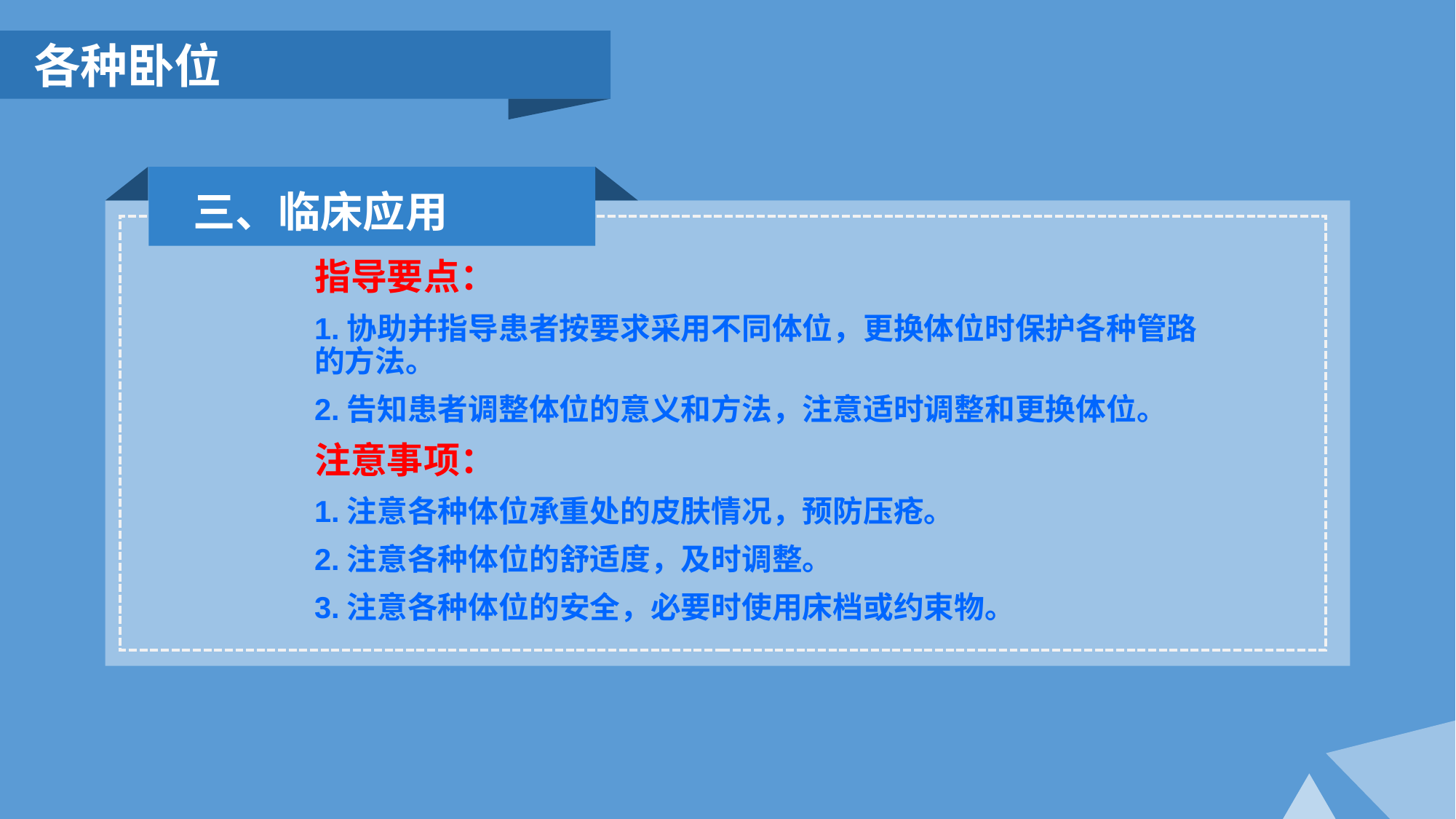

各种卧位

三、临床应用

指导要点：
1.协助并指导患者按要求采用不同体位，更换体位时保护各种管路的方法。
2.告知患者调整体位的意义和方法，注意适时调整和更换体位。
注意事项：
1.注意各种体位承重处的皮肤情况，预防压疮。
2.注意各种体位的舒适度，及时调整。
3.注意各种体位的安全，必要时使用床档或约束物。